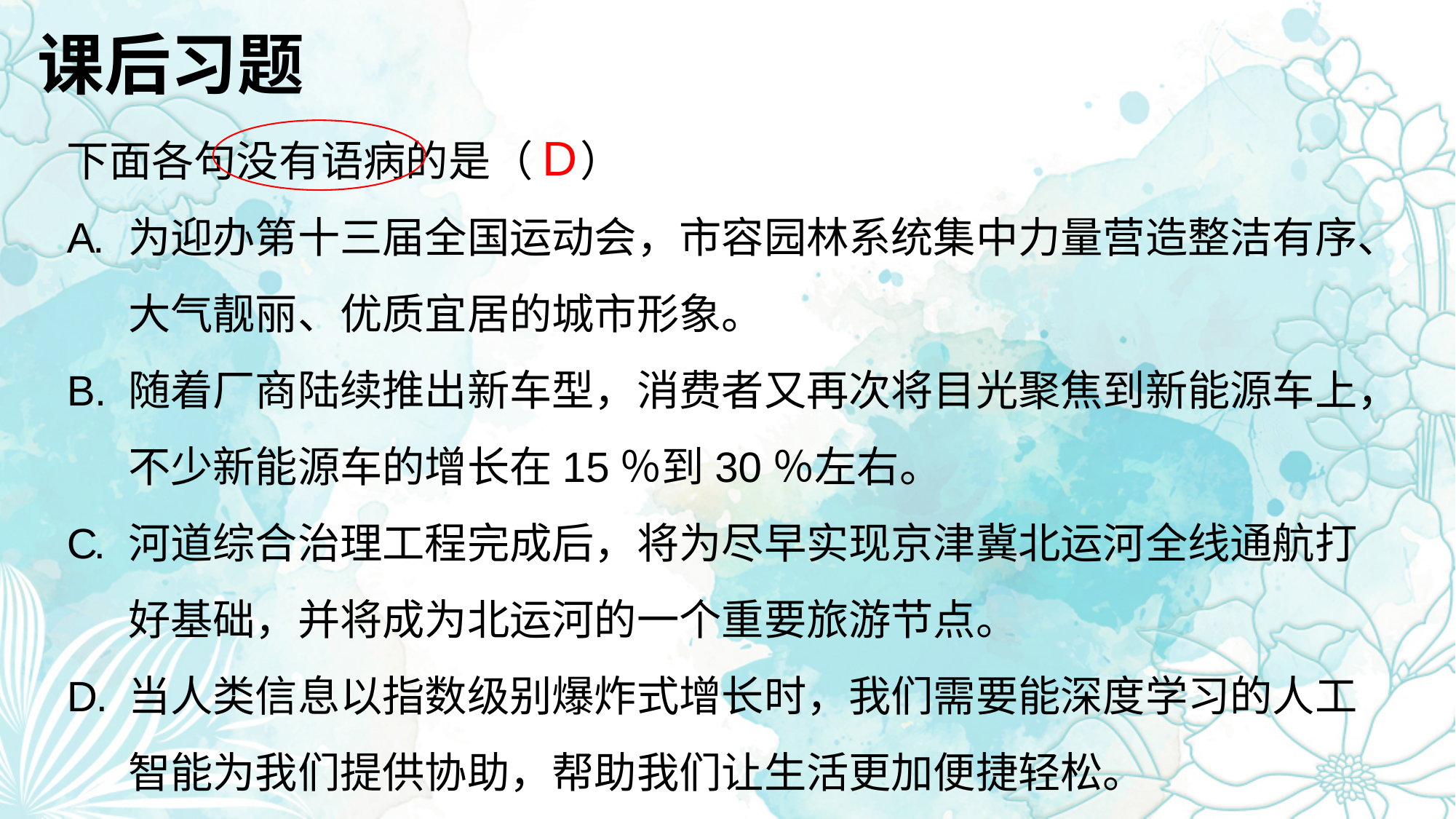

课后习题
下面各句没有语病的是（     ）
为迎办第十三届全国运动会，市容园林系统集中力量营造整洁有序、大气靓丽、优质宜居的城市形象。
随着厂商陆续推出新车型，消费者又再次将目光聚焦到新能源车上，不少新能源车的增长在15％到30％左右。
河道综合治理工程完成后，将为尽早实现京津冀北运河全线通航打好基础，并将成为北运河的一个重要旅游节点。
当人类信息以指数级别爆炸式增长时，我们需要能深度学习的人工智能为我们提供协助，帮助我们让生活更加便捷轻松。

D